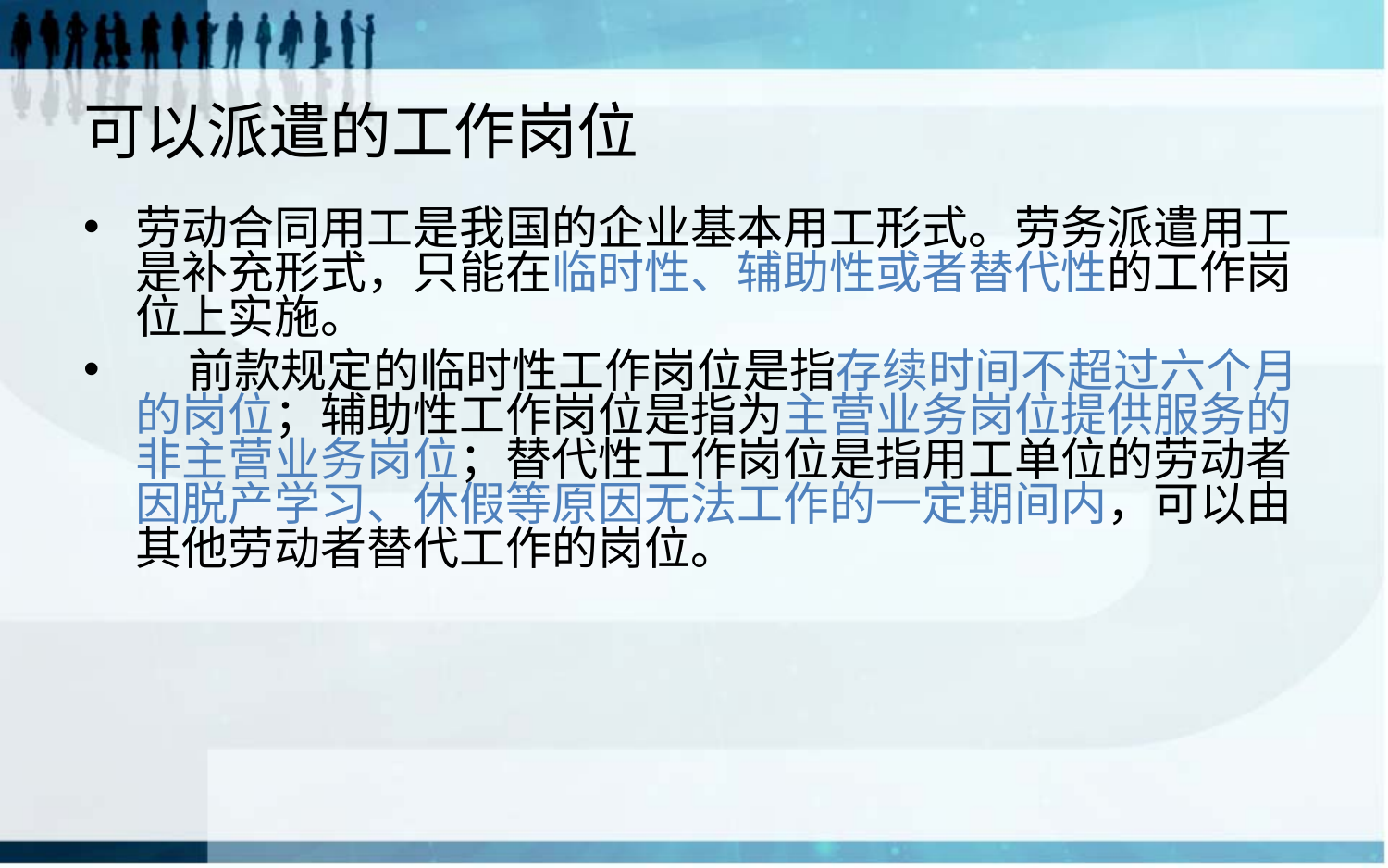

# 可以派遣的工作岗位
劳动合同用工是我国的企业基本用工形式。劳务派遣用工是补充形式，只能在临时性、辅助性或者替代性的工作岗位上实施。
    前款规定的临时性工作岗位是指存续时间不超过六个月的岗位；辅助性工作岗位是指为主营业务岗位提供服务的非主营业务岗位；替代性工作岗位是指用工单位的劳动者因脱产学习、休假等原因无法工作的一定期间内，可以由其他劳动者替代工作的岗位。